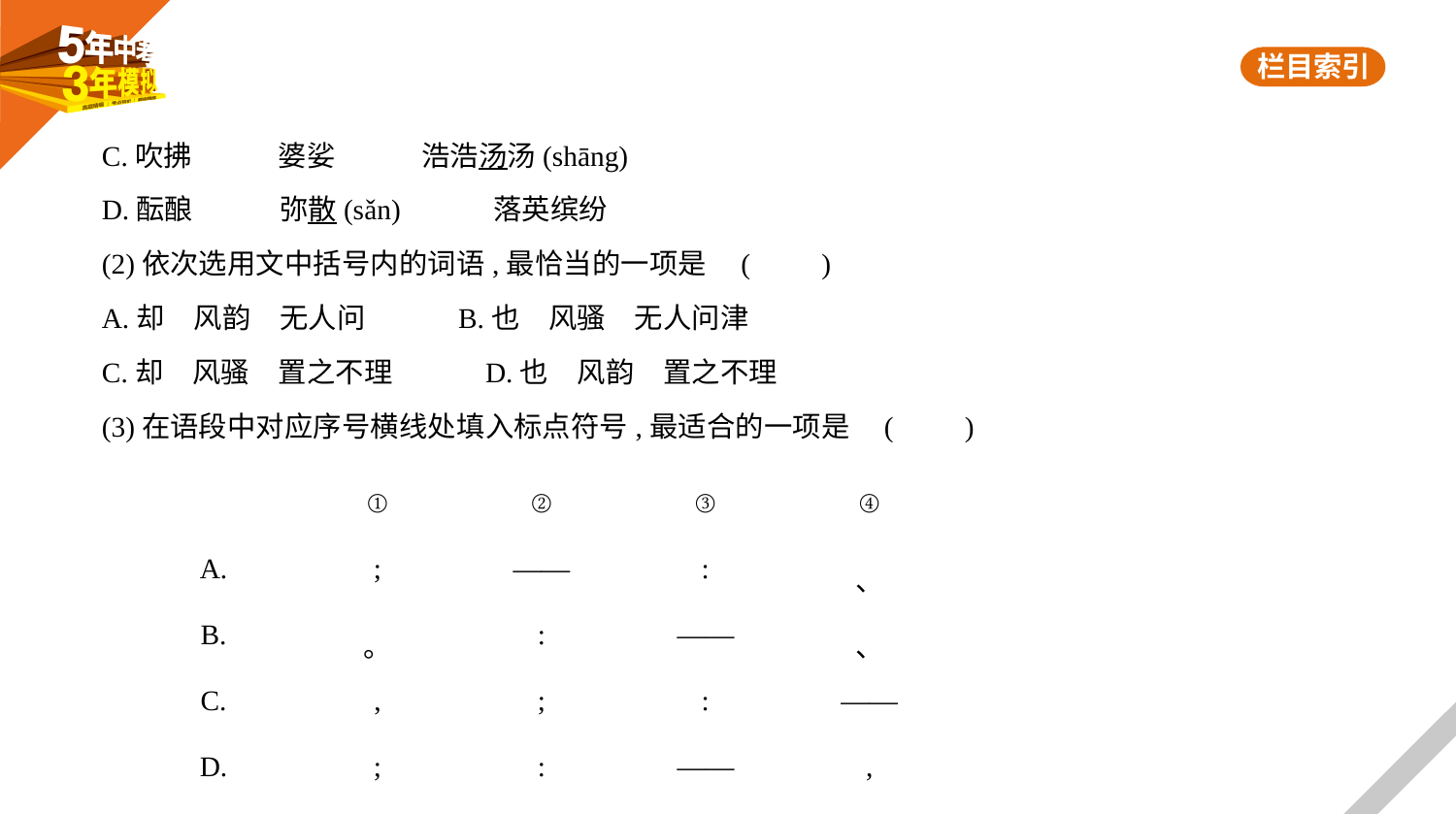

C.吹拂　　　婆娑　　　浩浩汤汤(shāng)
D.酝酿　　　弥散(sǎn)　　　落英缤纷
(2)依次选用文中括号内的词语,最恰当的一项是 (　　)
A.却　风韵　无人问　　　B.也　风骚　无人问津
C.却　风骚　置之不理　　　D.也　风韵　置之不理
(3)在语段中对应序号横线处填入标点符号,最适合的一项是 (　　)
|  | ① | ② | ③ | ④ |
| --- | --- | --- | --- | --- |
| A. | ; | —— | : | 、 |
| B. | 。 | : | —— | 、 |
| C. | , | ; | : | —— |
| D. | ; | : | —— | , |